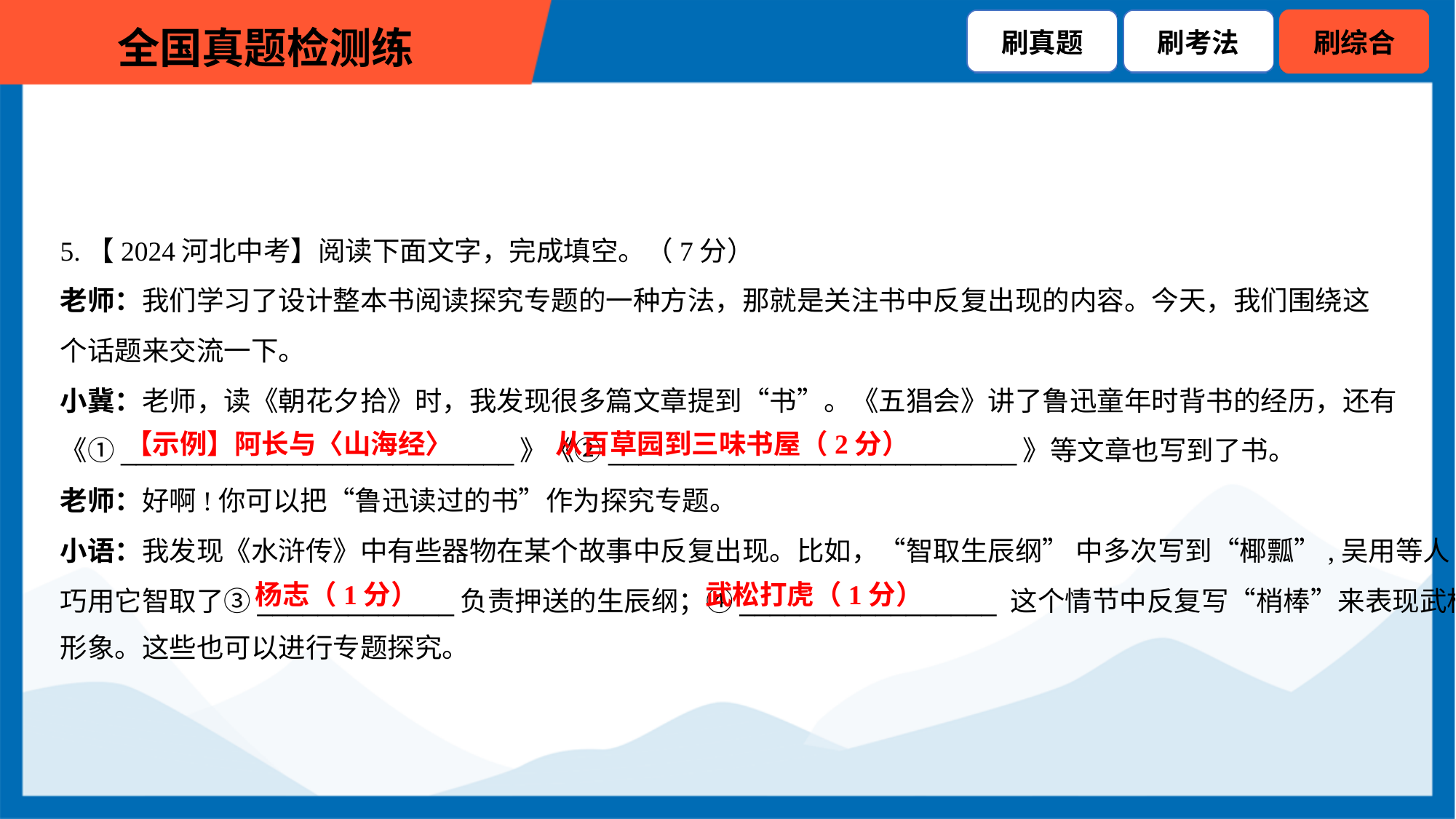

5.【2024河北中考】阅读下面文字，完成填空。（7分）
老师：我们学习了设计整本书阅读探究专题的一种方法，那就是关注书中反复出现的内容。今天，我们围绕这
个话题来交流一下。
小冀：老师，读《朝花夕拾》时，我发现很多篇文章提到“书”。《五猖会》讲了鲁迅童年时背书的经历，还有
《①__________________________》《②___________________________》等文章也写到了书。
老师：好啊!你可以把“鲁迅读过的书”作为探究专题。
小语：我发现《水浒传》中有些器物在某个故事中反复出现。比如，“智取生辰纲” 中多次写到“椰瓢”,吴用等人
巧用它智取了③_____________负责押送的生辰纲；④_________________ 这个情节中反复写“梢棒”来表现武松
形象。这些也可以进行专题探究。
【示例】阿长与〈山海经〉
从百草园到三味书屋（2分）
杨志（1分）
武松打虎（1分）